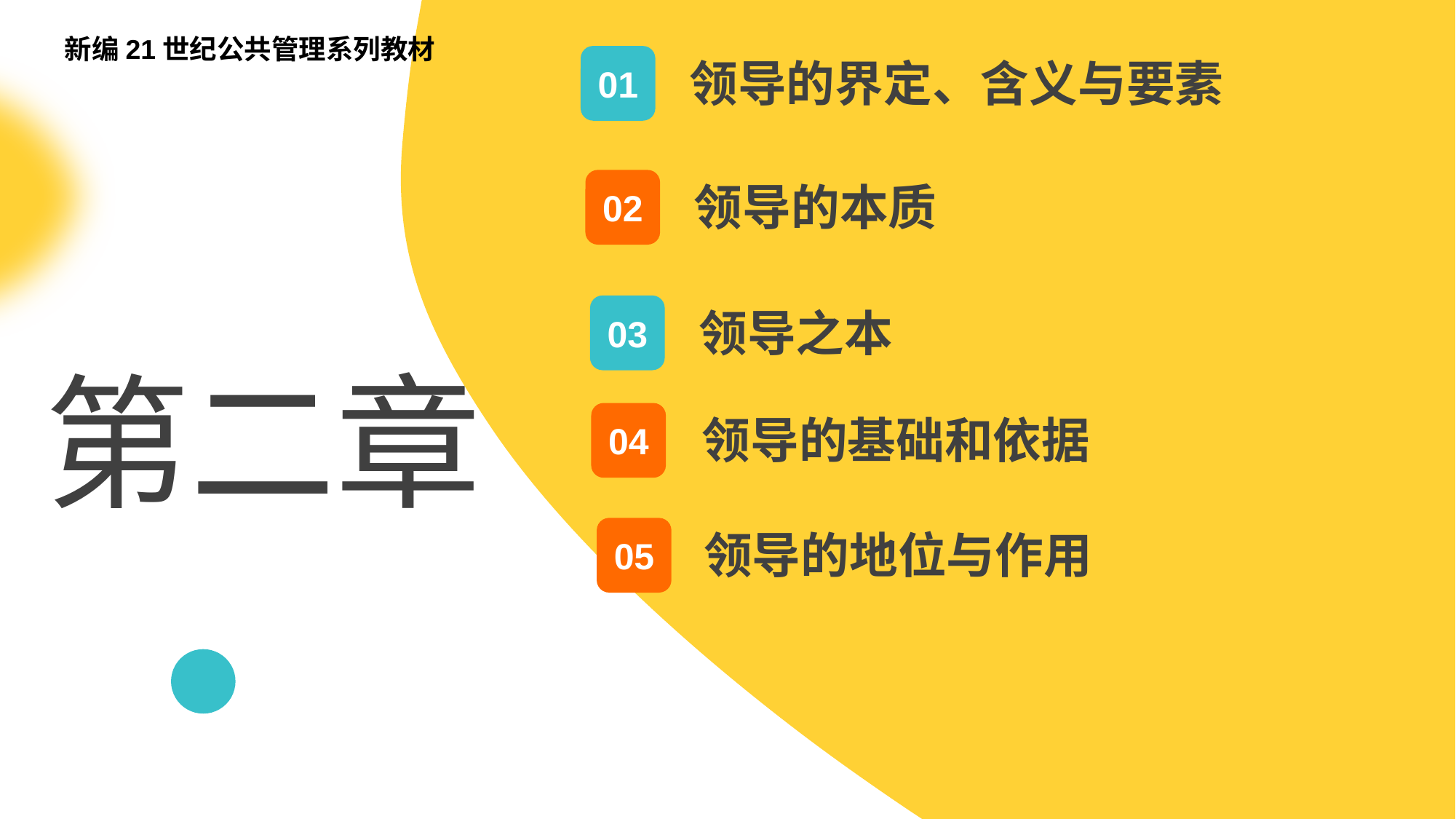

新编21世纪公共管理系列教材
01
领导的界定、含义与要素

02
领导的本质
03
领导之本
第二章
04
领导的基础和依据
05
领导的地位与作用